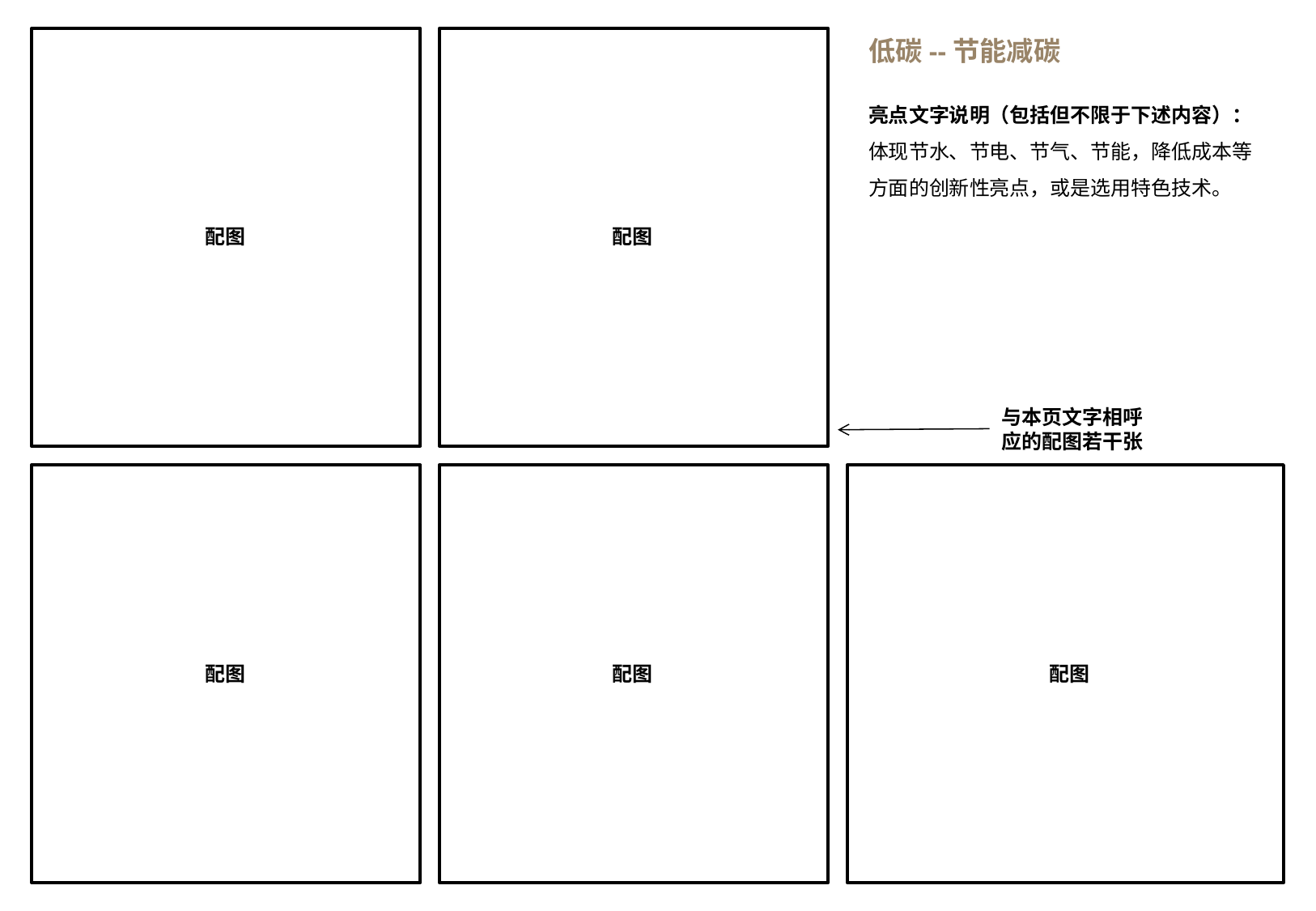

低碳--节能减碳

亮点文字说明（包括但不限于下述内容）：
体现节水、节电、节气、节能，降低成本等方面的创新性亮点，或是选用特色技术。
配图
配图
与本页文字相呼应的配图若干张

配图
配图
配图